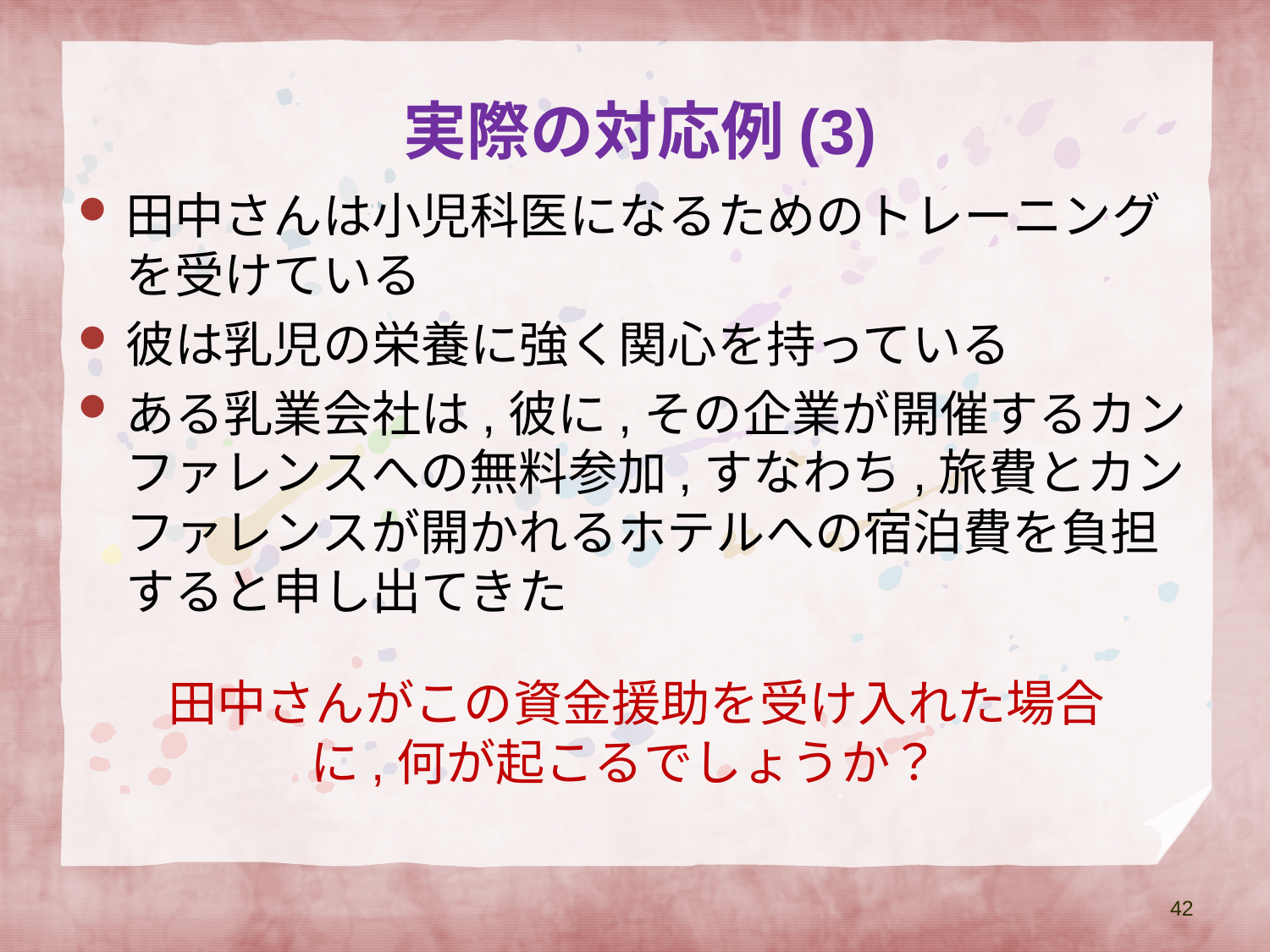

# 実際の対応例(3)
田中さんは小児科医になるためのトレーニングを受けている
彼は乳児の栄養に強く関心を持っている
ある乳業会社は,彼に,その企業が開催するカンファレンスへの無料参加,すなわち,旅費とカンファレンスが開かれるホテルへの宿泊費を負担すると申し出てきた
 田中さんがこの資金援助を受け入れた場合に,何が起こるでしょうか？
42